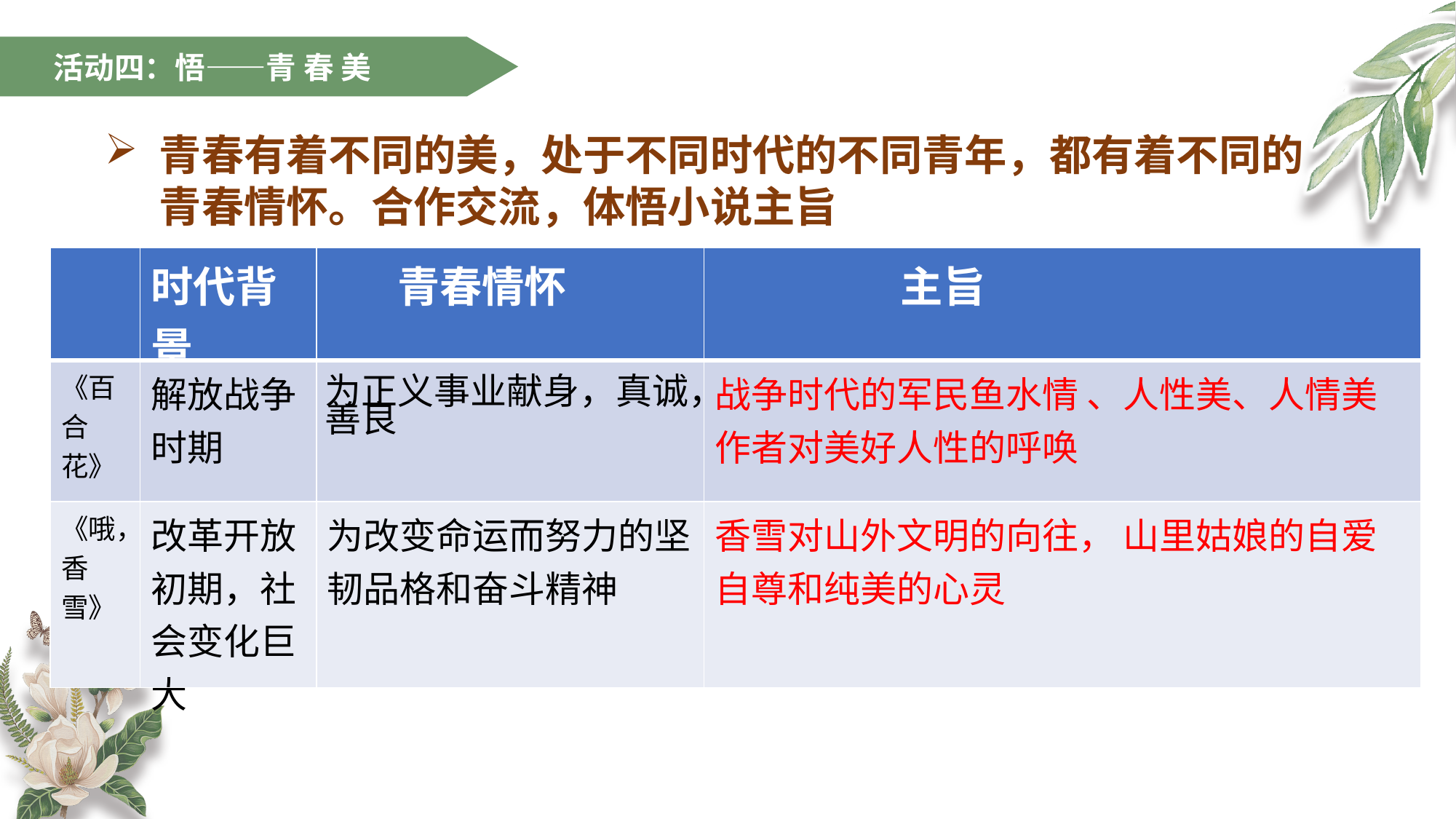

活动四：悟——青 春 美
青春有着不同的美，处于不同时代的不同青年，都有着不同的青春情怀。合作交流，体悟小说主旨

|  | 时代背景 | 青春情怀 | 主旨 |
| --- | --- | --- | --- |
| 《百合花》 | 解放战争时期 | 为正义事业献身，真诚，善良 | 战争时代的军民鱼水情 、人性美、人情美 作者对美好人性的呼唤 |
| 《哦，香雪》 | 改革开放初期，社会变化巨大 | 为改变命运而努力的坚韧品格和奋斗精神 | 香雪对山外文明的向往， 山里姑娘的自爱自尊和纯美的心灵 |